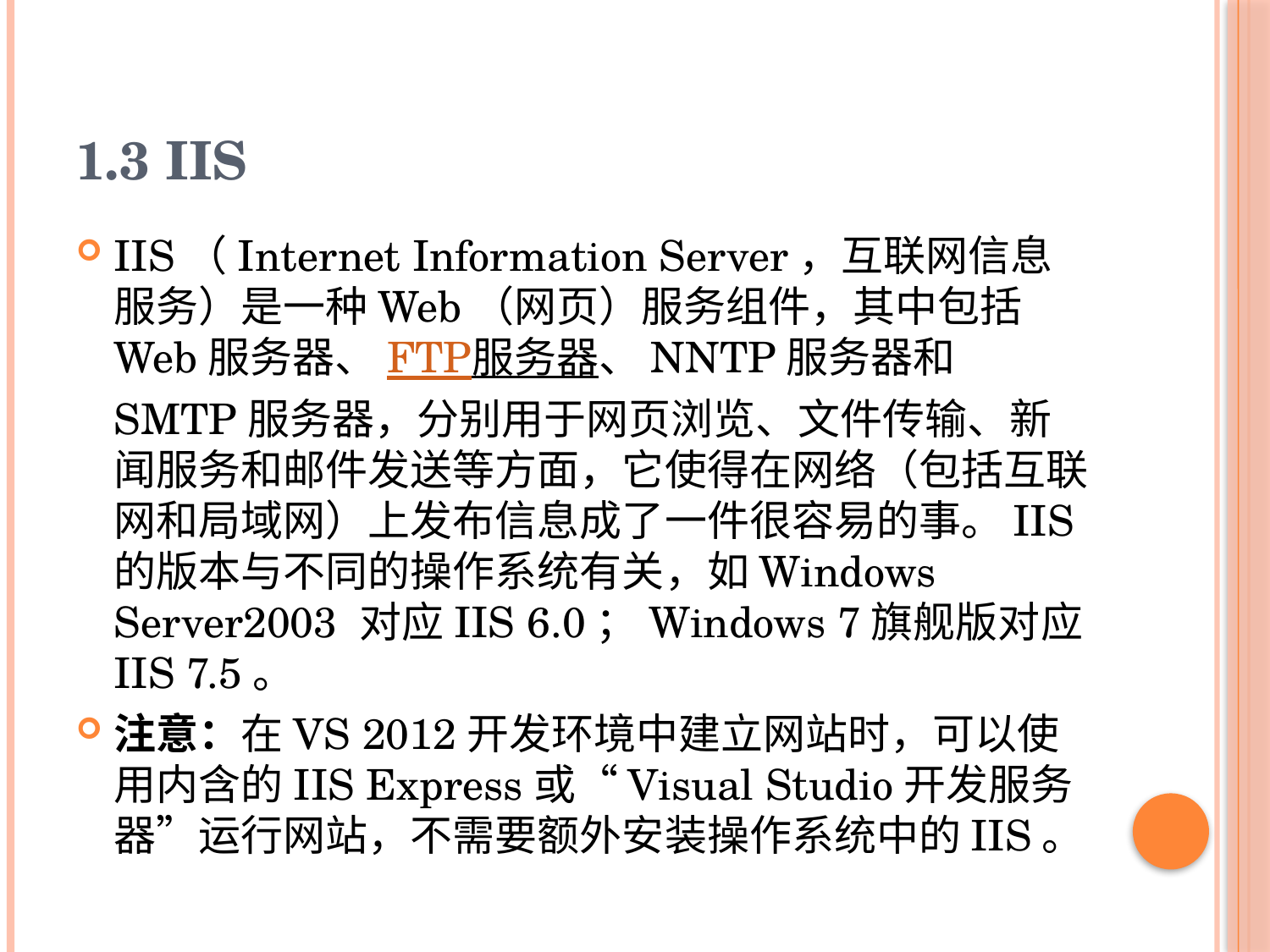

# 1.3 IIS
IIS（Internet Information Server，互联网信息服务）是一种Web（网页）服务组件，其中包括Web服务器、FTP服务器、NNTP服务器和SMTP服务器，分别用于网页浏览、文件传输、新闻服务和邮件发送等方面，它使得在网络（包括互联网和局域网）上发布信息成了一件很容易的事。IIS的版本与不同的操作系统有关，如Windows Server2003 对应IIS 6.0；Windows 7旗舰版对应IIS 7.5。
注意：在VS 2012开发环境中建立网站时，可以使用内含的IIS Express或“Visual Studio开发服务器”运行网站，不需要额外安装操作系统中的IIS。